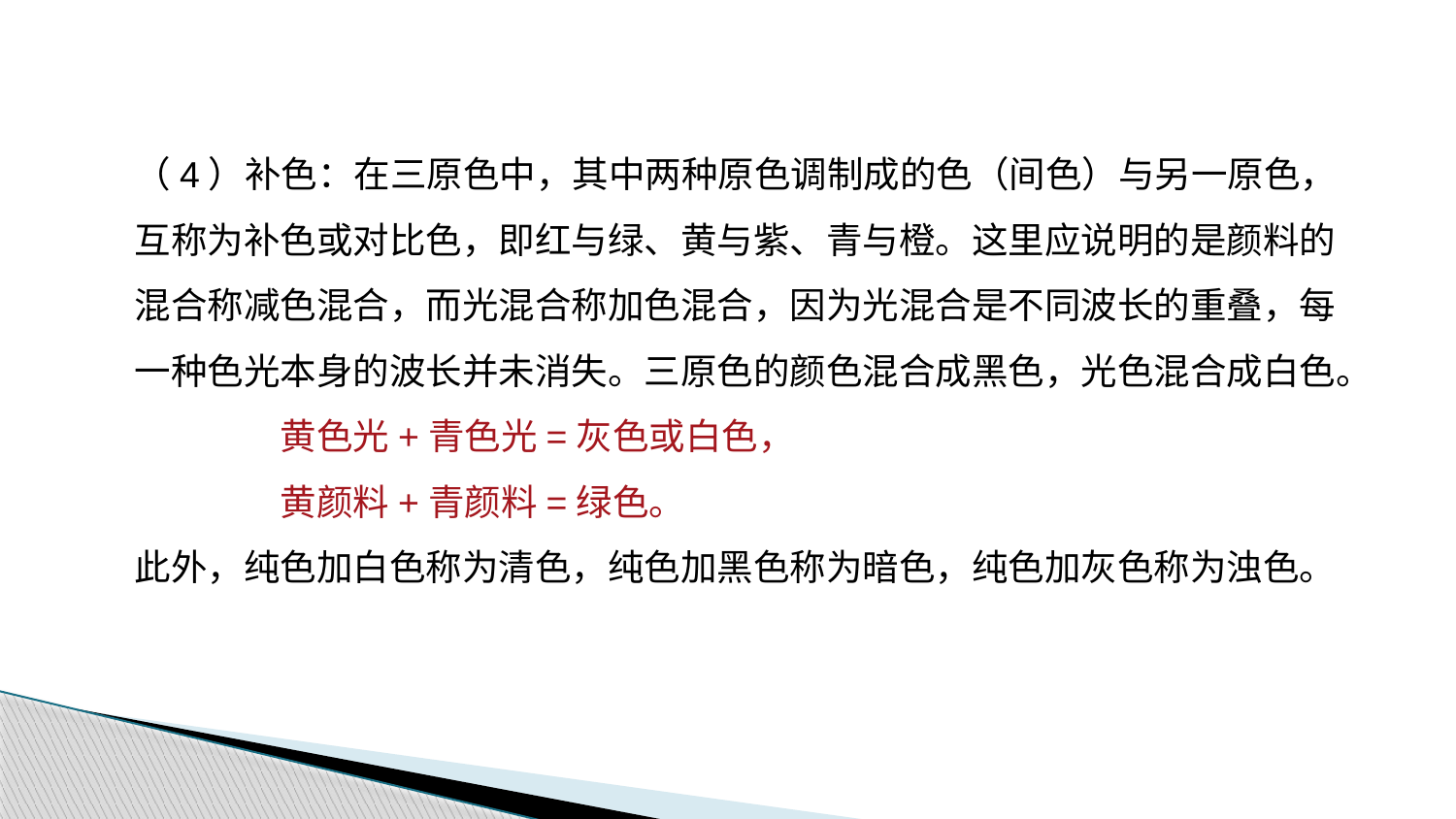

（4）补色：在三原色中，其中两种原色调制成的色（间色）与另一原色，互称为补色或对比色，即红与绿、黄与紫、青与橙。这里应说明的是颜料的混合称减色混合，而光混合称加色混合，因为光混合是不同波长的重叠，每一种色光本身的波长并未消失。三原色的颜色混合成黑色，光色混合成白色。
黄色光+青色光=灰色或白色，
黄颜料+青颜料=绿色。
此外，纯色加白色称为清色，纯色加黑色称为暗色，纯色加灰色称为浊色。